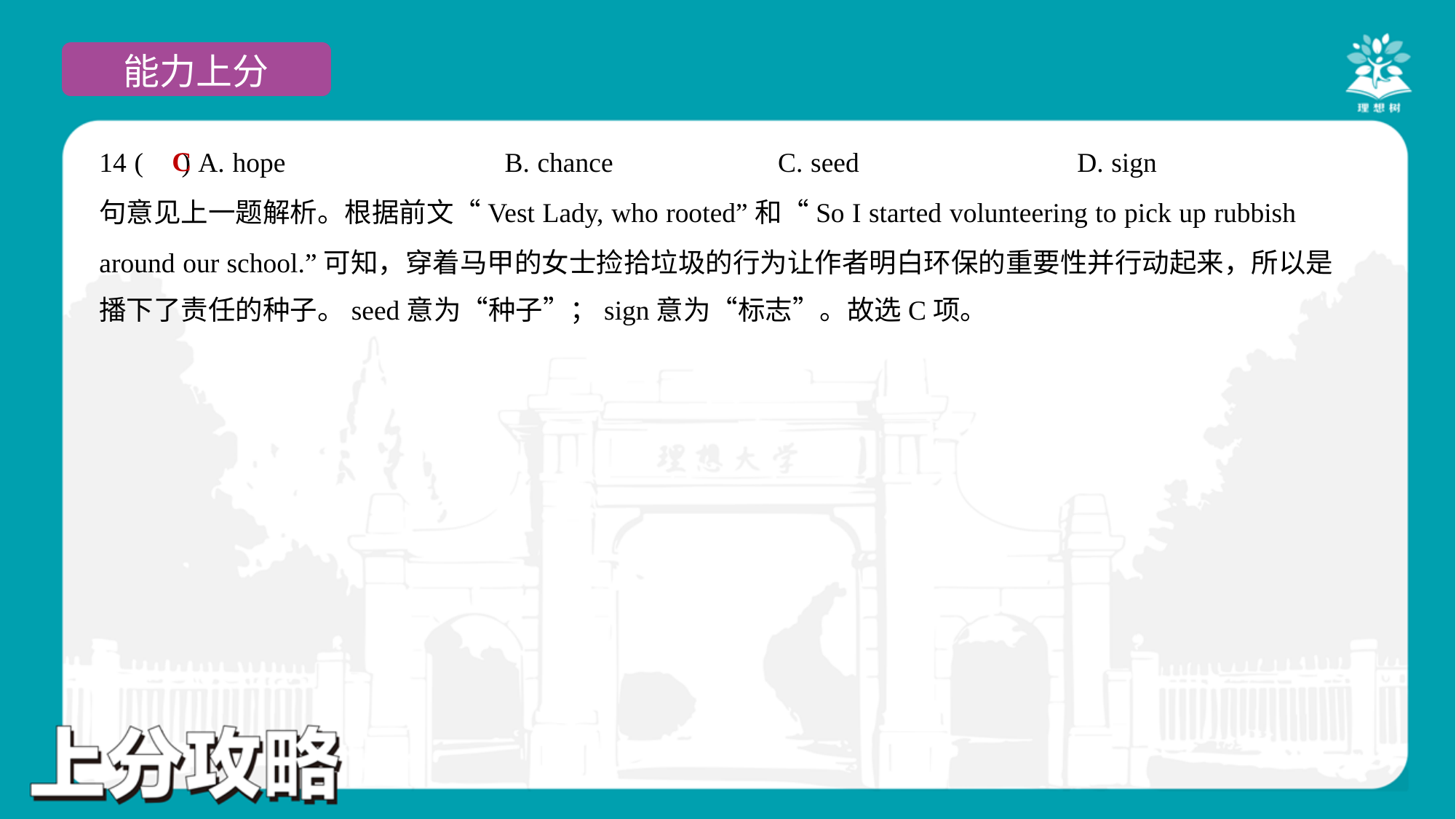

C
14 (     ) A. hope	B. chance	C. seed	D. sign
句意见上一题解析。根据前文“Vest Lady, who rooted”和“So I started volunteering to pick up rubbish
around our school.”可知，穿着马甲的女士捡拾垃圾的行为让作者明白环保的重要性并行动起来，所以是
播下了责任的种子。seed意为“种子”；sign意为“标志”。故选C项。